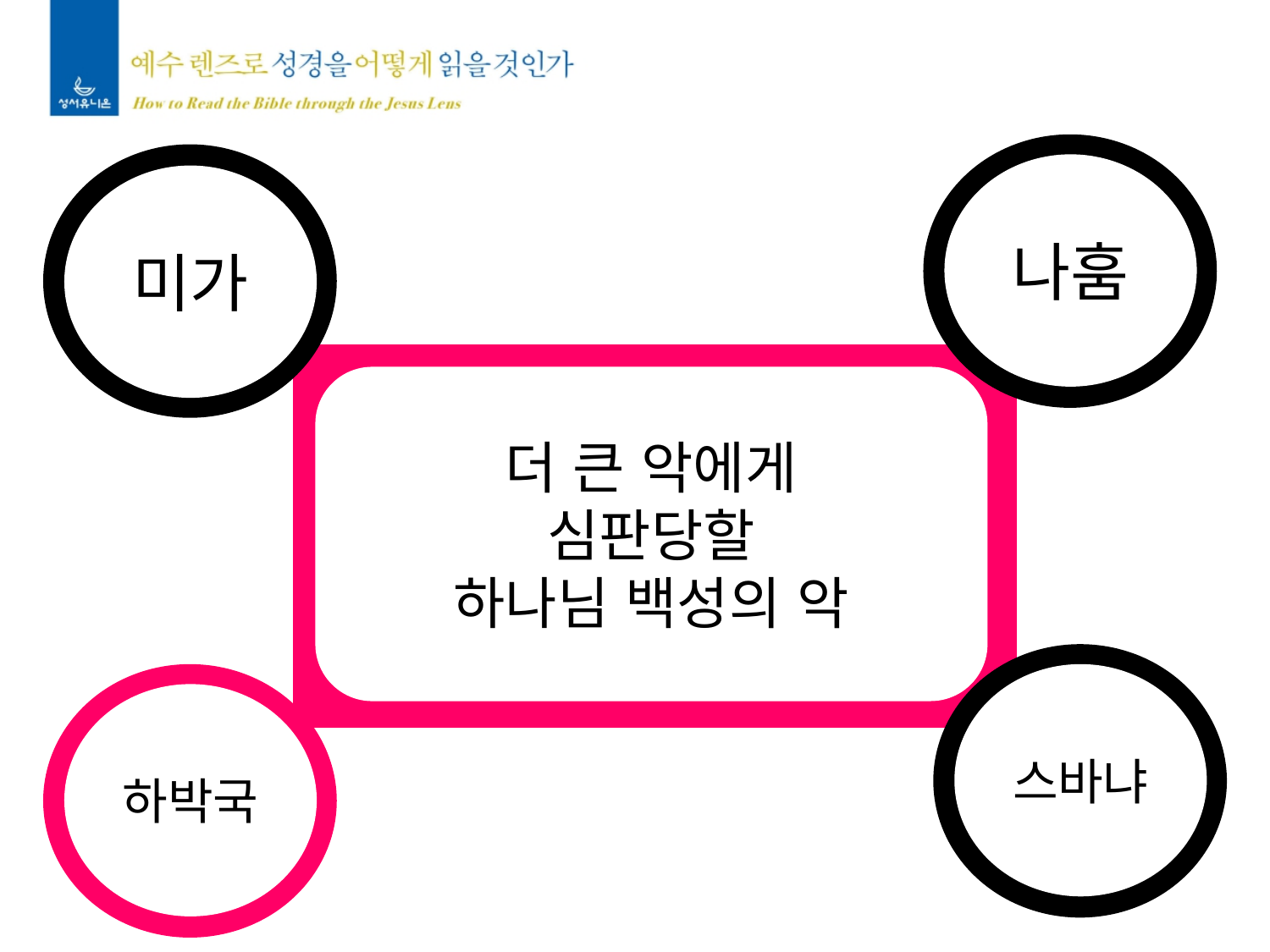

나훔
미가

더 큰 악에게
심판당할
하나님 백성의 악

스바냐
하박국